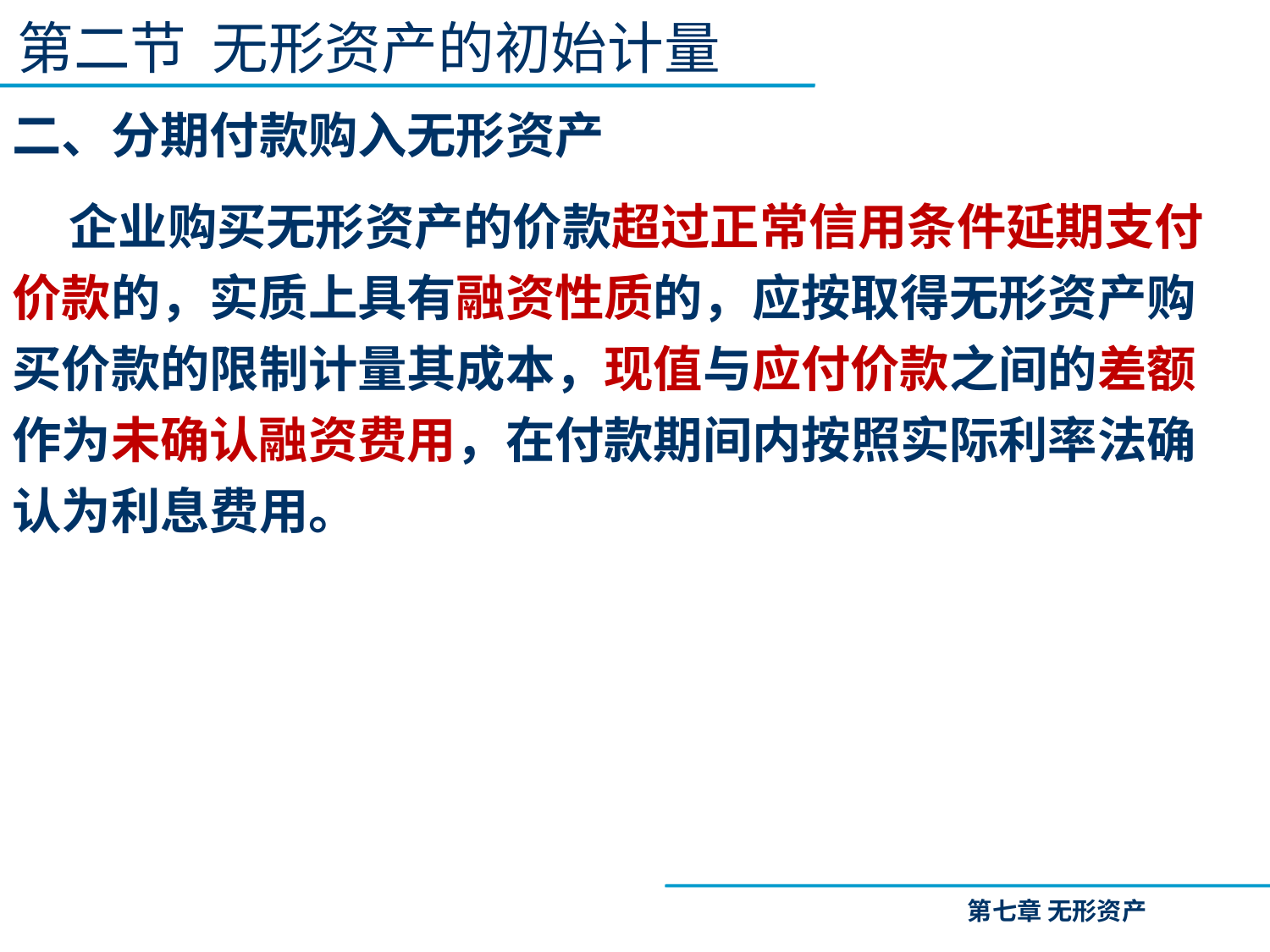

第二节  无形资产的初始计量
二、分期付款购入无形资产
    企业购买无形资产的价款超过正常信用条件延期支付价款的，实质上具有融资性质的，应按取得无形资产购买价款的限制计量其成本，现值与应付价款之间的差额作为未确认融资费用，在付款期间内按照实际利率法确认为利息费用。